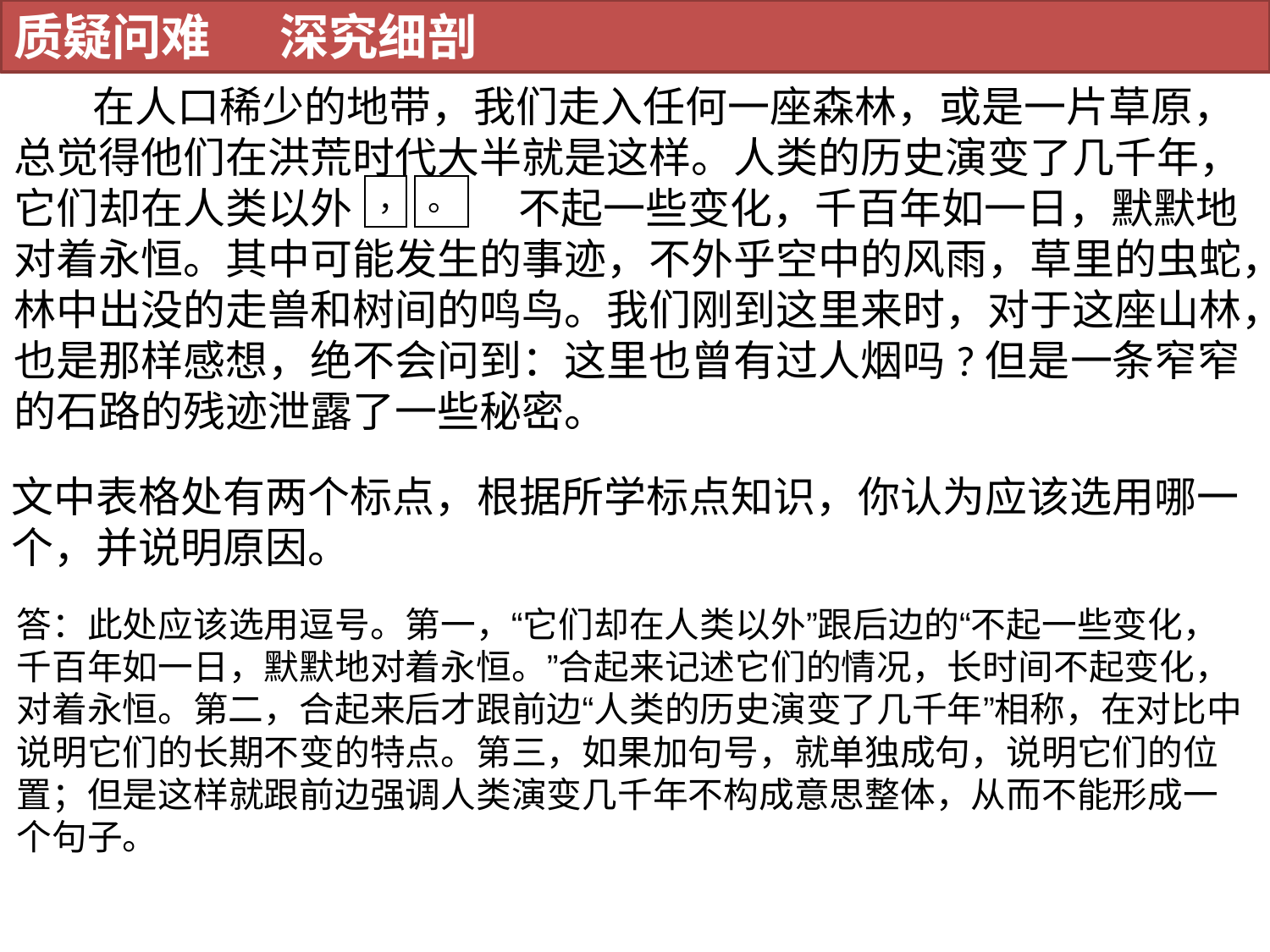

质疑问难     深究细剖
        在人口稀少的地带，我们走入任何一座森林，或是一片草原，总觉得他们在洪荒时代大半就是这样。人类的历史演变了几千年，它们却在人类以外              不起一些变化，千百年如一日，默默地对着永恒。其中可能发生的事迹，不外乎空中的风雨，草里的虫蛇，林中出没的走兽和树间的鸣鸟。我们刚到这里来时，对于这座山林，也是那样感想，绝不会问到：这里也曾有过人烟吗?但是一条窄窄的石路的残迹泄露了一些秘密。
| ， |
| --- |
| 。 |
| --- |
文中表格处有两个标点，根据所学标点知识，你认为应该选用哪一个，并说明原因。
答：此处应该选用逗号。第一，“它们却在人类以外”跟后边的“不起一些变化，千百年如一日，默默地对着永恒。”合起来记述它们的情况，长时间不起变化，对着永恒。第二，合起来后才跟前边“人类的历史演变了几千年”相称，在对比中说明它们的长期不变的特点。第三，如果加句号，就单独成句，说明它们的位置；但是这样就跟前边强调人类演变几千年不构成意思整体，从而不能形成一个句子。